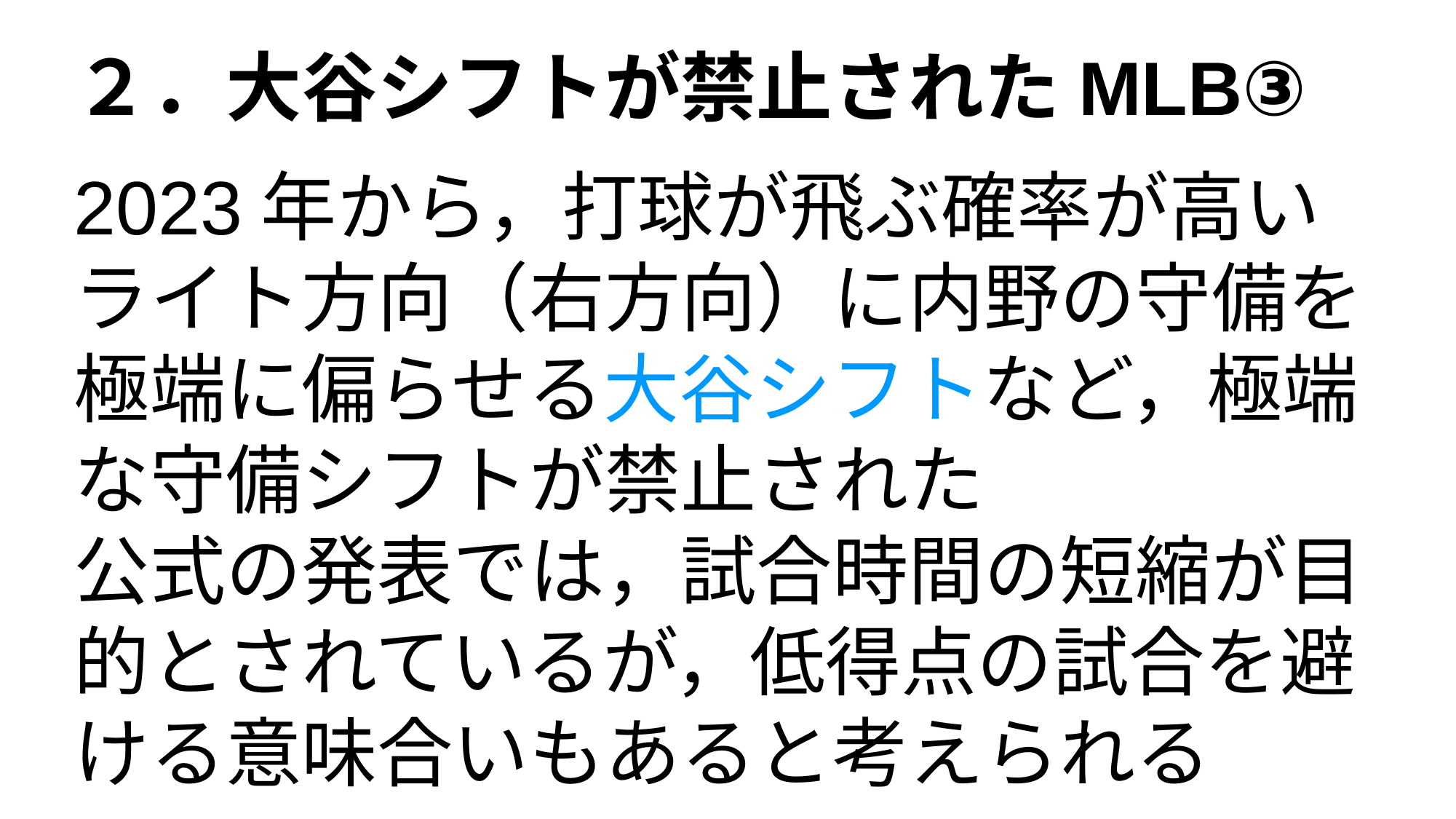

２．大谷シフトが禁止されたMLB③
2023年から，打球が飛ぶ確率が高いライト方向（右方向）に内野の守備を極端に偏らせる大谷シフトなど，極端な守備シフトが禁止された
公式の発表では，試合時間の短縮が目的とされているが，低得点の試合を避ける意味合いもあると考えられる